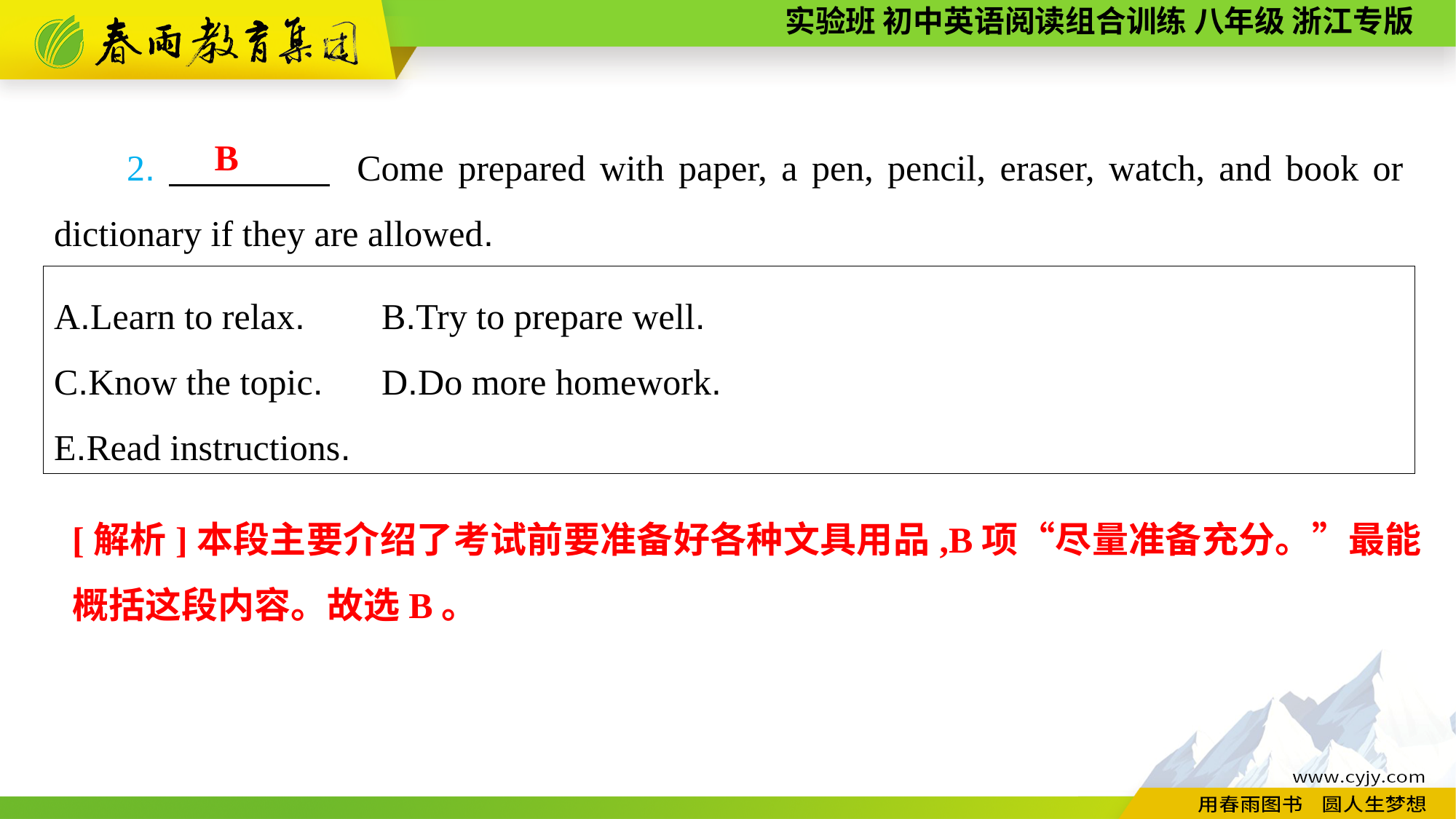

2.　　　　 Come prepared with paper, a pen, pencil, eraser, watch, and book or dictionary if they are allowed.
B
A.Learn to relax.	B.Try to prepare well.
C.Know the topic.	D.Do more homework.
E.Read instructions.
[解析]本段主要介绍了考试前要准备好各种文具用品,B项“尽量准备充分。”最能概括这段内容。故选B。